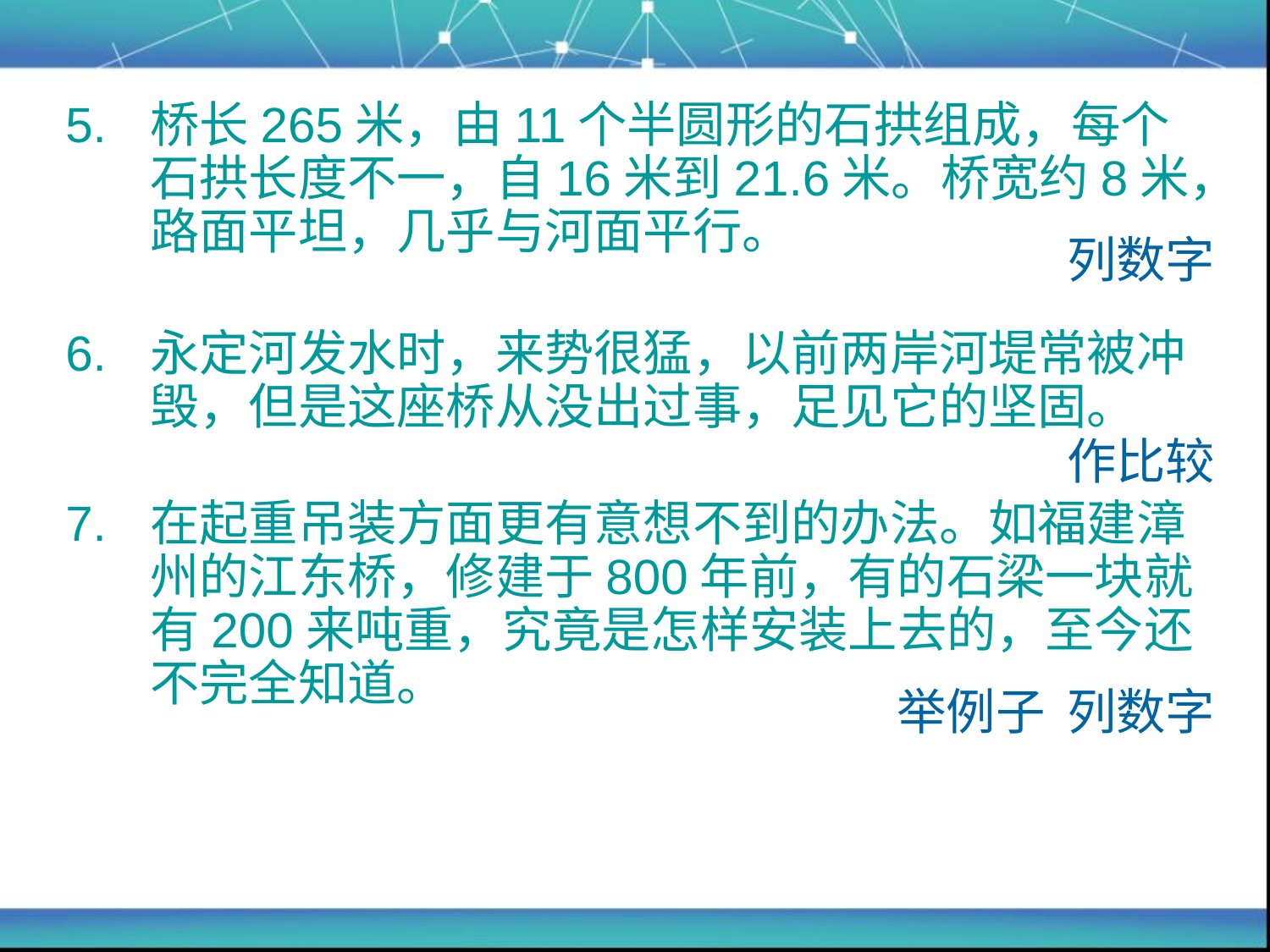

桥长265米，由11个半圆形的石拱组成，每个石拱长度不一，自16米到21.6米。桥宽约8米，路面平坦，几乎与河面平行。
永定河发水时，来势很猛，以前两岸河堤常被冲毁，但是这座桥从没出过事，足见它的坚固。
在起重吊装方面更有意想不到的办法。如福建漳州的江东桥，修建于800年前，有的石梁一块就有200来吨重，究竟是怎样安装上去的，至今还不完全知道。
列数字
作比较
举例子  列数字